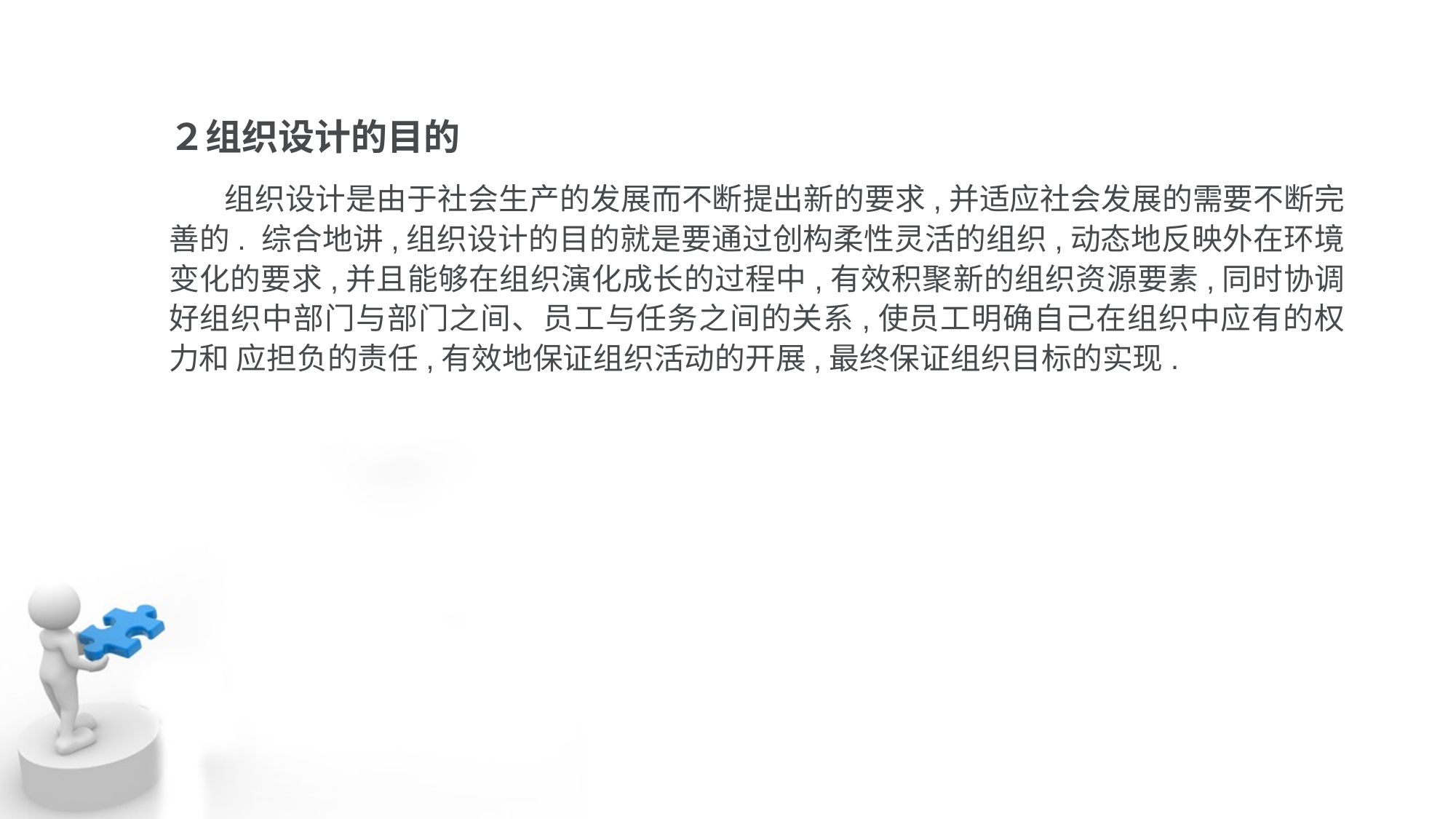

２组织设计的目的
       组织设计是由于社会生产的发展而不断提出新的要求,并适应社会发展的需要不断完 善的. 综合地讲,组织设计的目的就是要通过创构柔性灵活的组织,动态地反映外在环境变化的要求,并且能够在组织演化成长的过程中,有效积聚新的组织资源要素,同时协调好组织中部门与部门之间、员工与任务之间的关系,使员工明确自己在组织中应有的权力和 应担负的责任,有效地保证组织活动的开展,最终保证组织目标的实现.